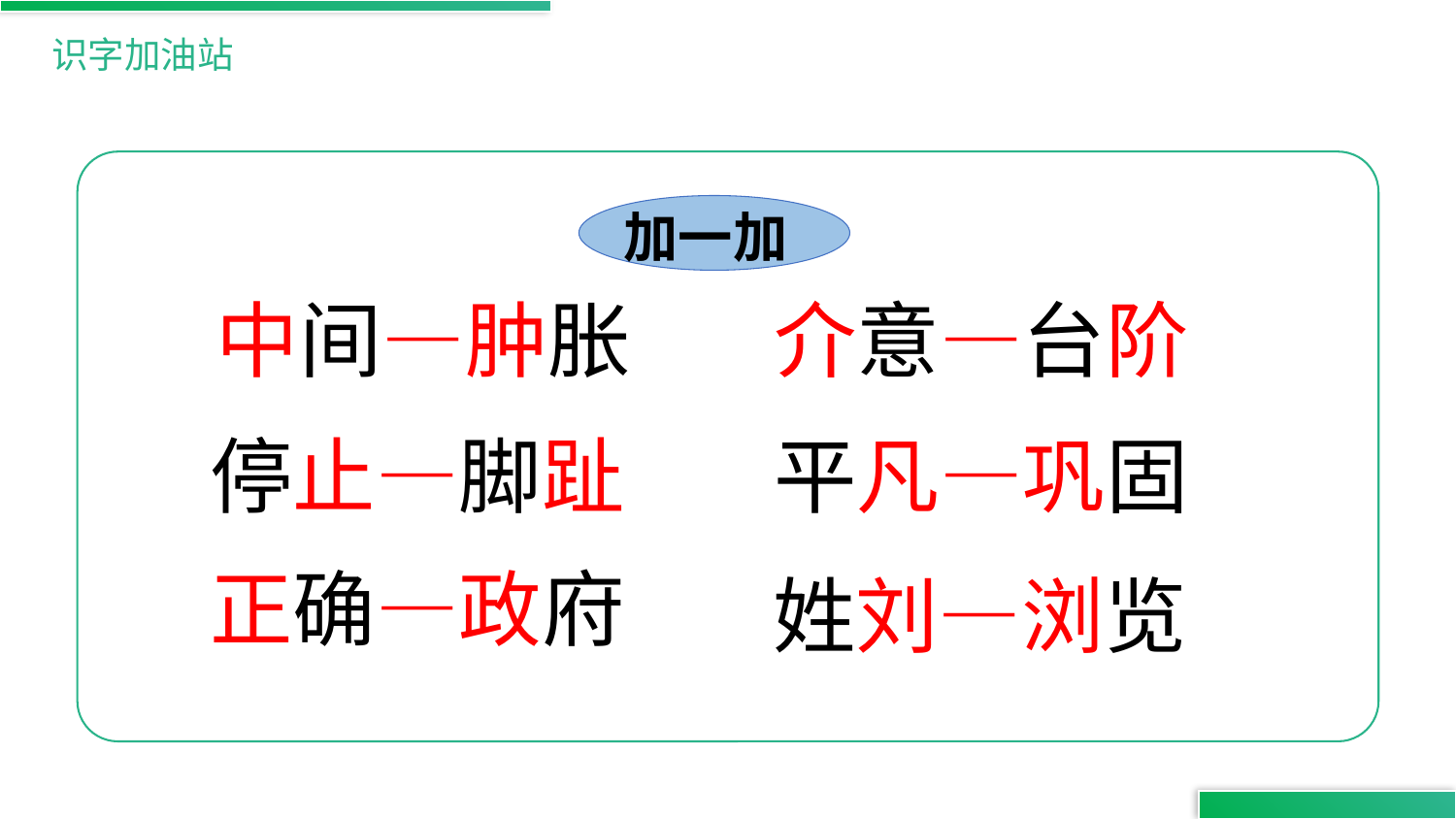

识字加油站

加一加
中间—肿胀
介意—台阶
平凡—巩固
停止—脚趾
正确—政府
姓刘—浏览